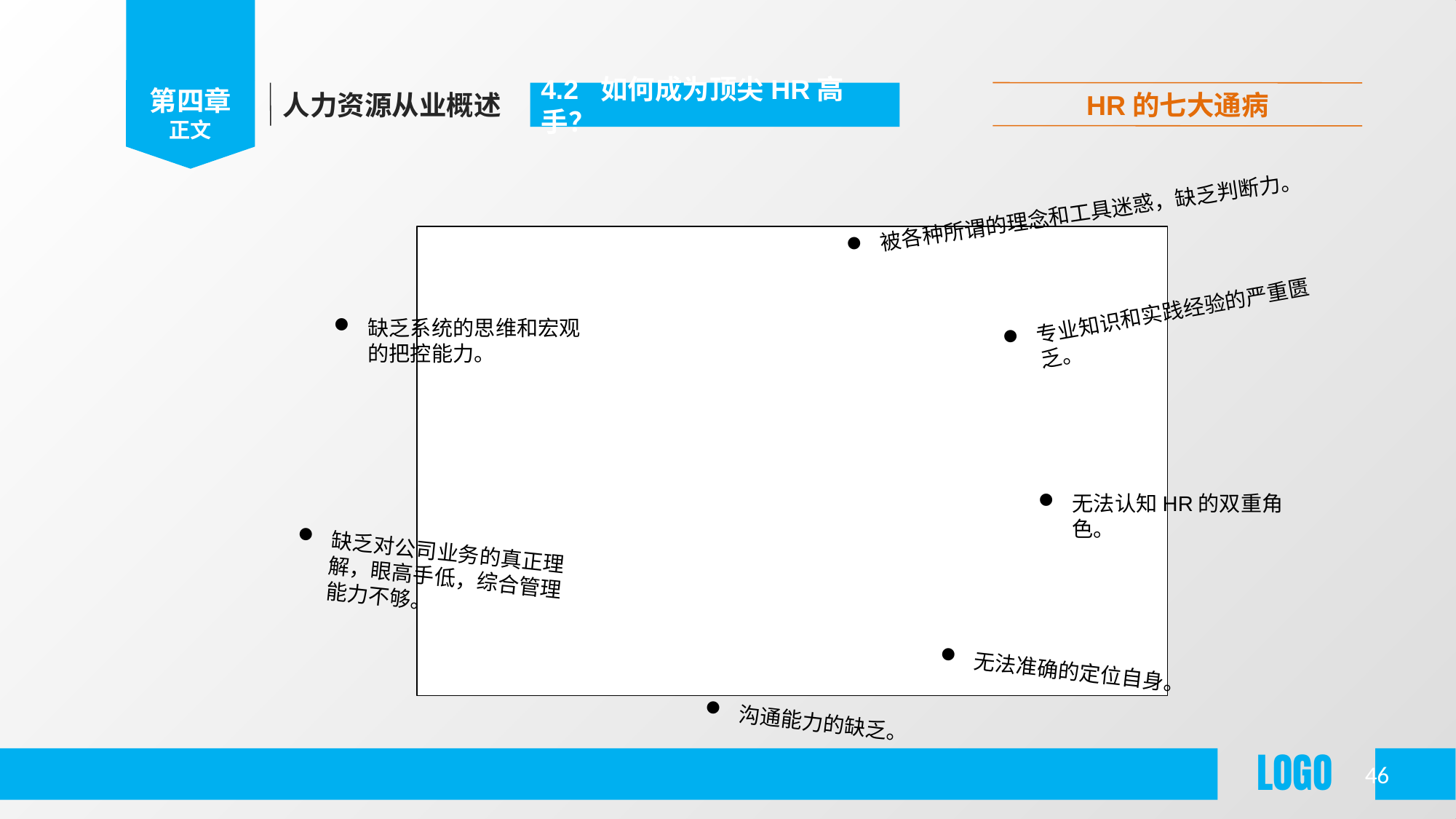

第四章
正文
人力资源从业概述
4.2  如何成为顶尖HR高手？

HR的七大通病

被各种所谓的理念和工具迷惑，缺乏判断力。

专业知识和实践经验的严重匮乏。
缺乏系统的思维和宏观的把控能力。
无法认知HR的双重角色。
缺乏对公司业务的真正理解，眼高手低，综合管理能力不够。
无法准确的定位自身。
沟通能力的缺乏。